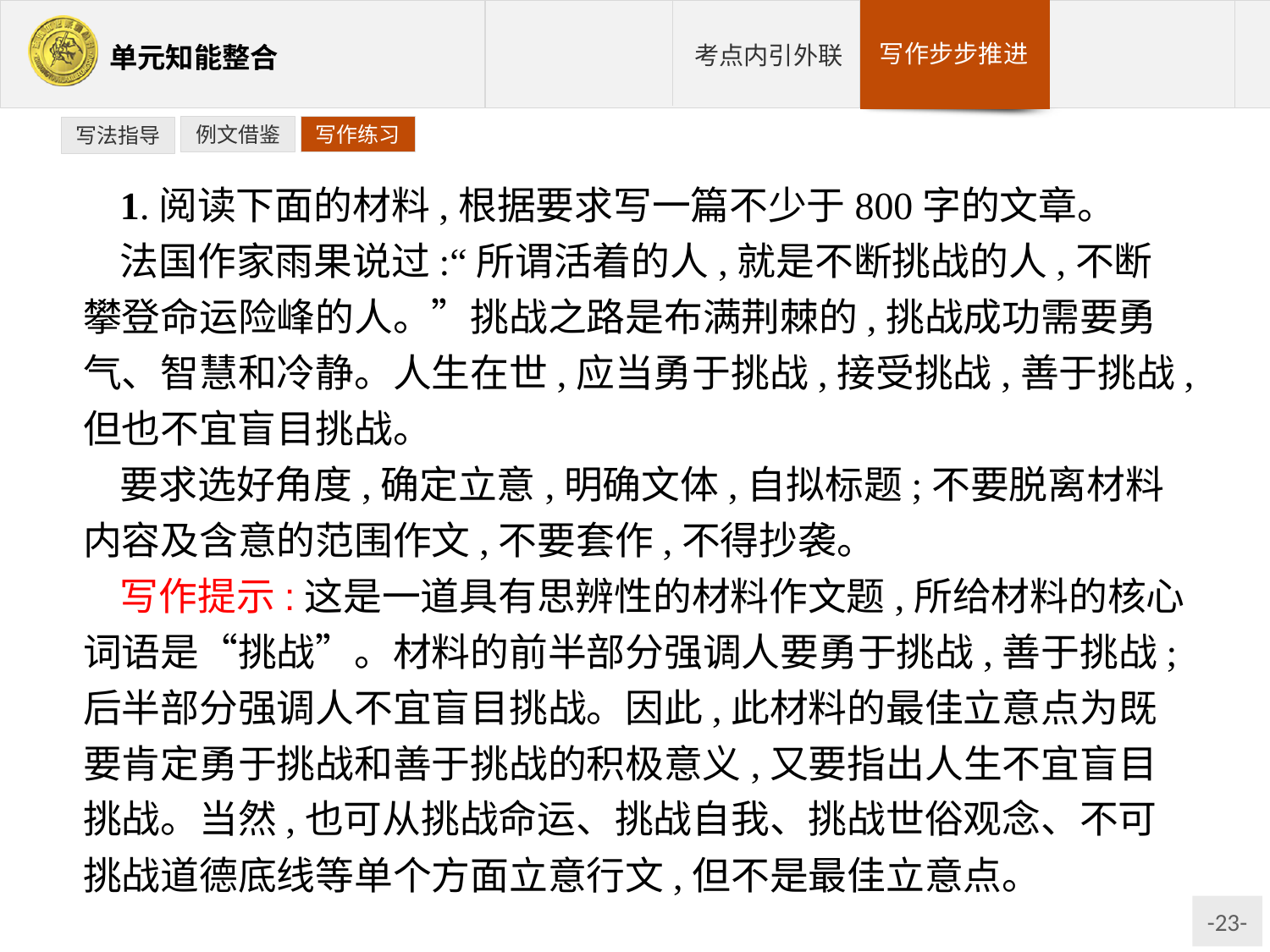

例文借鉴
写作练习
写法指导
1.阅读下面的材料,根据要求写一篇不少于800字的文章。
法国作家雨果说过:“所谓活着的人,就是不断挑战的人,不断攀登命运险峰的人。”挑战之路是布满荆棘的,挑战成功需要勇气、智慧和冷静。人生在世,应当勇于挑战,接受挑战,善于挑战,但也不宜盲目挑战。
要求选好角度,确定立意,明确文体,自拟标题;不要脱离材料内容及含意的范围作文,不要套作,不得抄袭。
写作提示:这是一道具有思辨性的材料作文题,所给材料的核心词语是“挑战”。材料的前半部分强调人要勇于挑战,善于挑战;后半部分强调人不宜盲目挑战。因此,此材料的最佳立意点为既要肯定勇于挑战和善于挑战的积极意义,又要指出人生不宜盲目挑战。当然,也可从挑战命运、挑战自我、挑战世俗观念、不可挑战道德底线等单个方面立意行文,但不是最佳立意点。